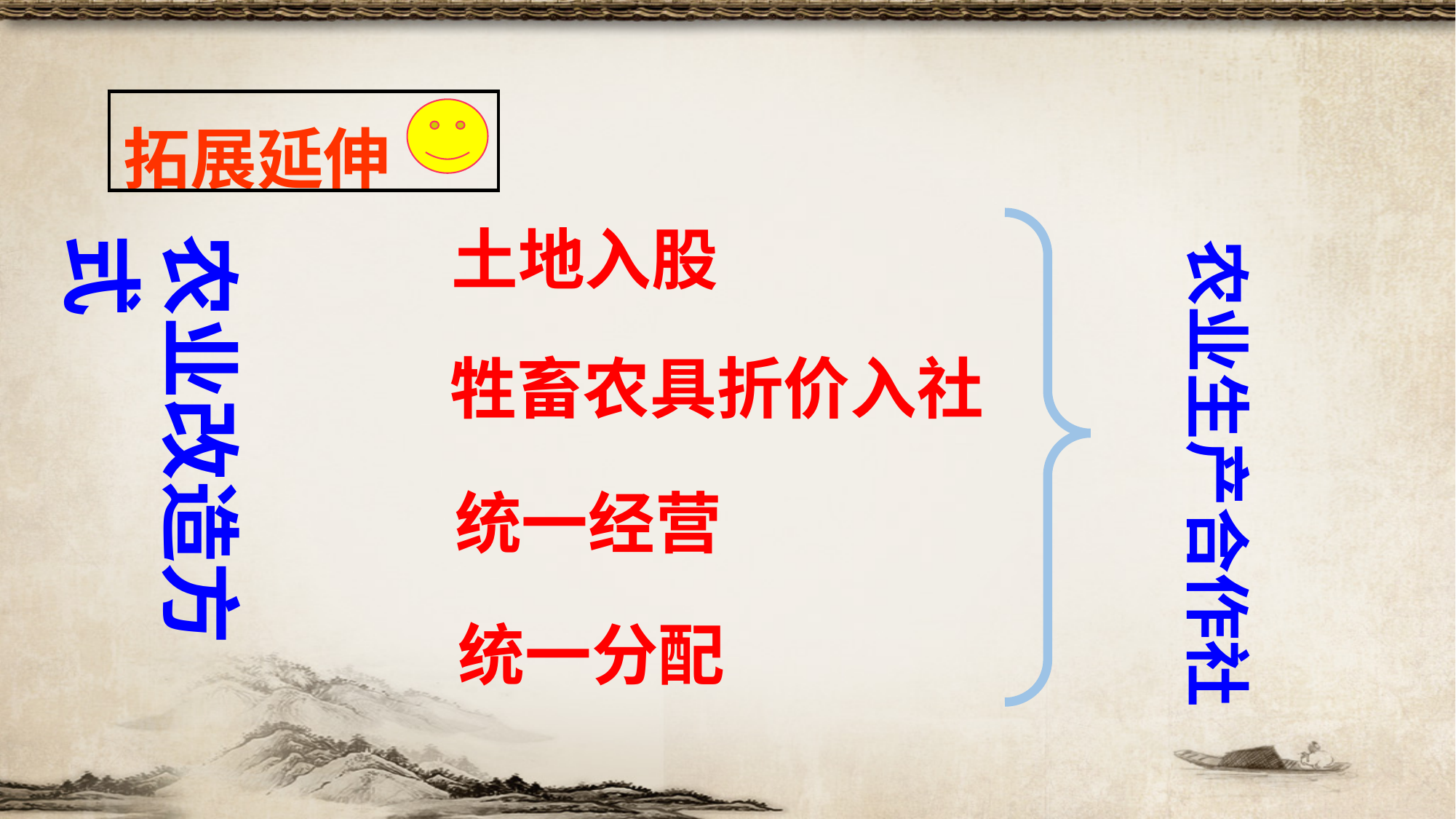

| 拓展延伸 |
| --- |

土地入股

农业改造方式
农业生产合作社

牲畜农具折价入社
统一经营
统一分配